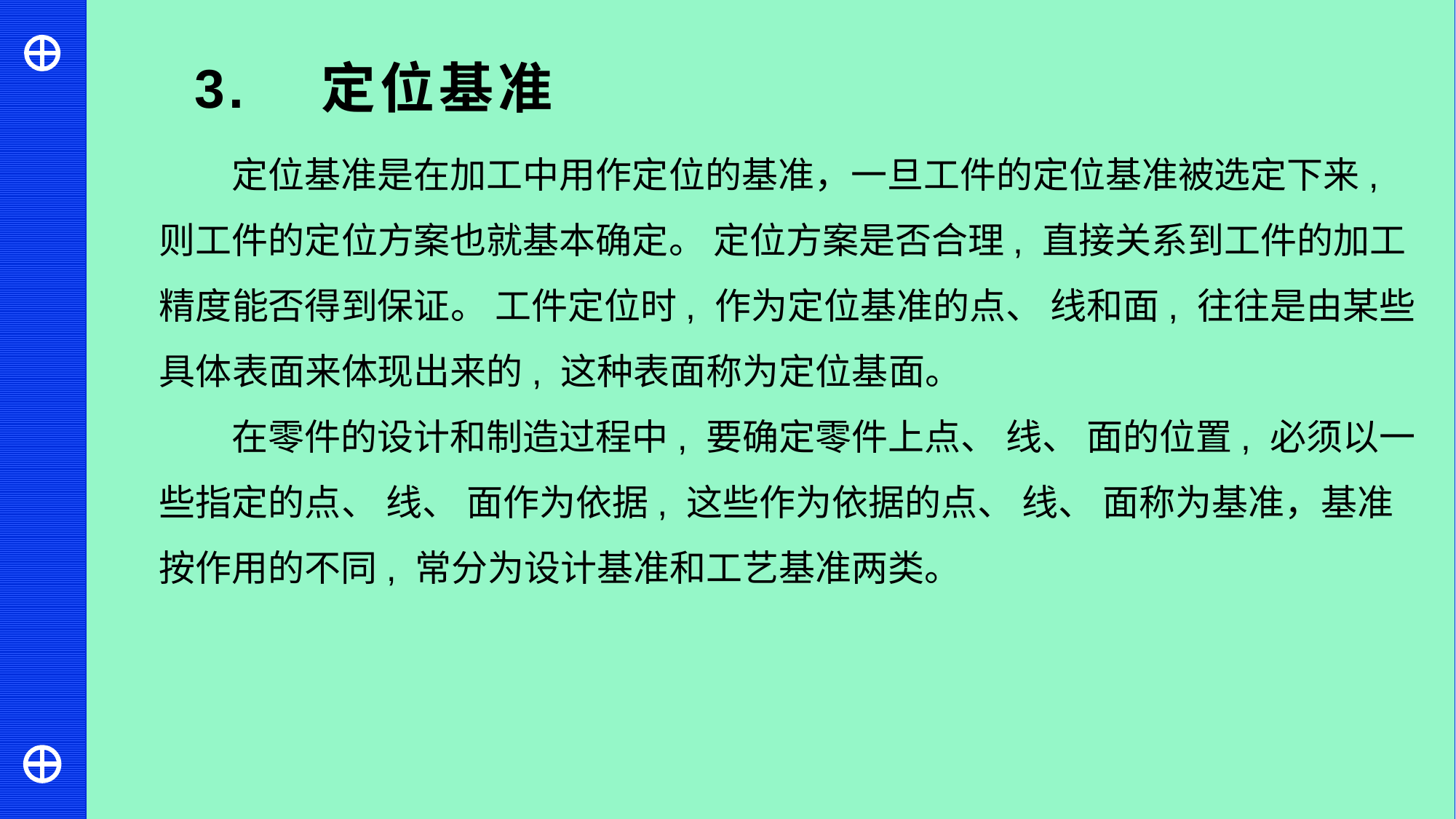

3.   定位基准
定位基准是在加工中用作定位的基准，一旦工件的定位基准被选定下来,则工件的定位方案也就基本确定。 定位方案是否合理, 直接关系到工件的加工精度能否得到保证。 工件定位时, 作为定位基准的点、 线和面, 往往是由某些具体表面来体现出来的, 这种表面称为定位基面。
在零件的设计和制造过程中, 要确定零件上点、 线、 面的位置, 必须以一些指定的点、 线、 面作为依据, 这些作为依据的点、 线、 面称为基准，基准按作用的不同, 常分为设计基准和工艺基准两类。